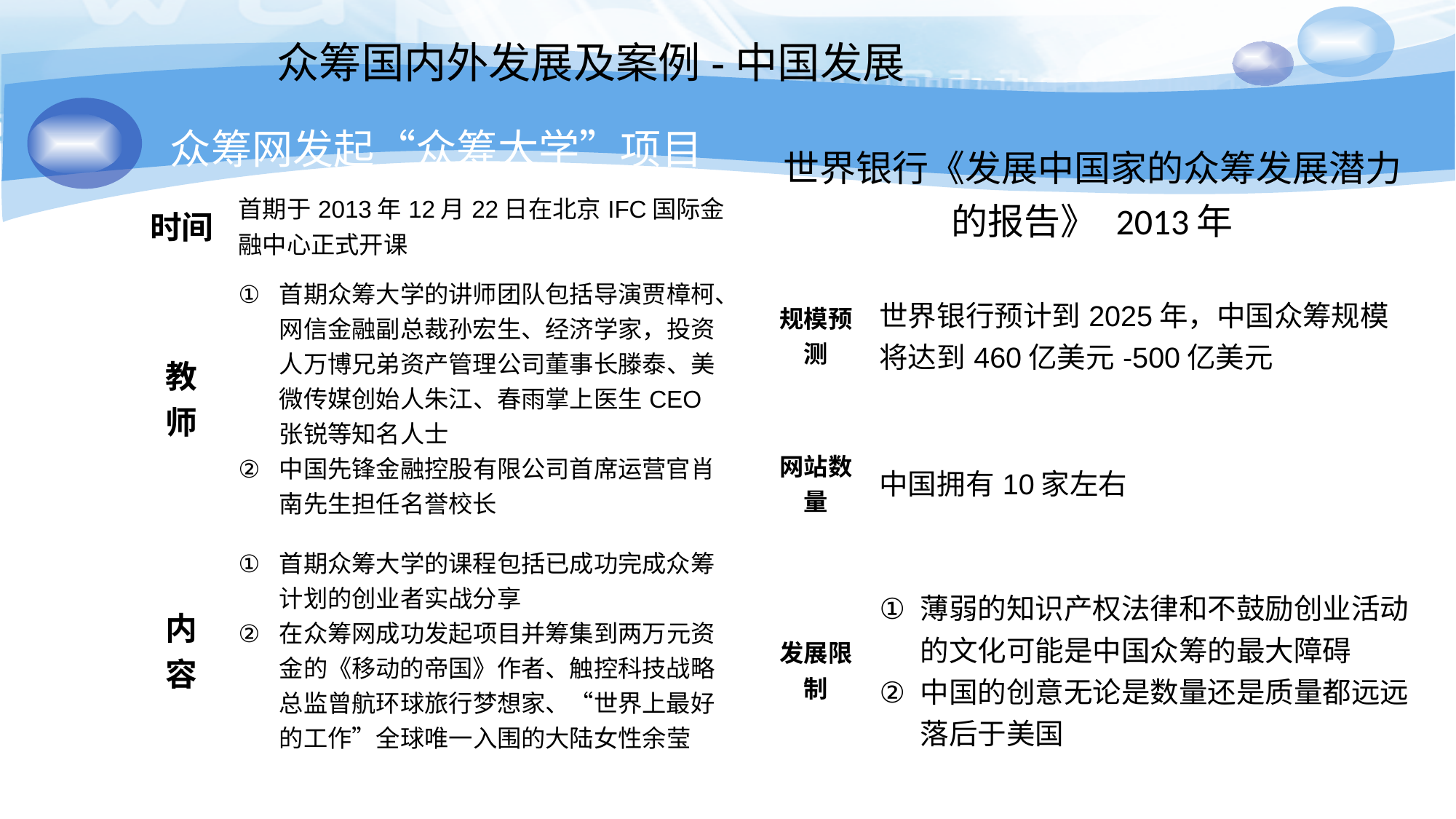

众筹国内外发展及案例-中国发展
| 众筹网发起“众筹大学”项目 |  |
| --- | --- |
| 时间 | 首期于2013年12月22日在北京IFC国际金融中心正式开课 |
| 教 师 | 首期众筹大学的讲师团队包括导演贾樟柯、网信金融副总裁孙宏生、经济学家，投资人万博兄弟资产管理公司董事长滕泰、美微传媒创始人朱江、春雨掌上医生CEO张锐等知名人士 中国先锋金融控股有限公司首席运营官肖南先生担任名誉校长 |
| 内 容 | 首期众筹大学的课程包括已成功完成众筹计划的创业者实战分享 在众筹网成功发起项目并筹集到两万元资金的《移动的帝国》作者、触控科技战略总监曾航环球旅行梦想家、“世界上最好的工作”全球唯一入围的大陆女性余莹 |
| 世界银行《发展中国家的众筹发展潜力的报告》 2013年 |  |
| --- | --- |
| 规模预测 | 世界银行预计到2025年，中国众筹规模将达到460亿美元-500亿美元 |
| 网站数量 | 中国拥有10家左右 |
| 发展限制 | 薄弱的知识产权法律和不鼓励创业活动的文化可能是中国众筹的最大障碍 中国的创意无论是数量还是质量都远远落后于美国 |